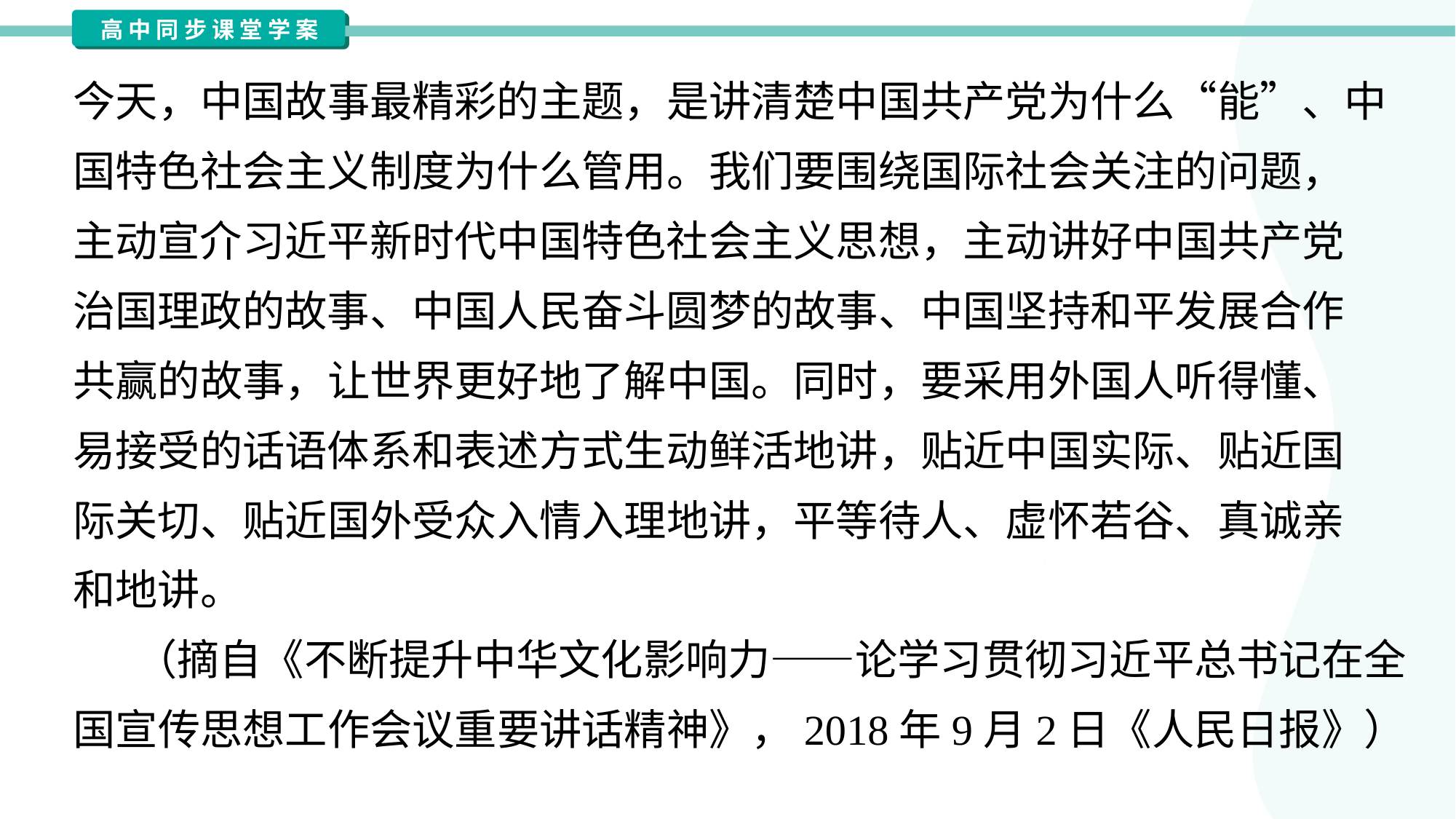

今天，中国故事最精彩的主题，是讲清楚中国共产党为什么“能”、中
国特色社会主义制度为什么管用。我们要围绕国际社会关注的问题，
主动宣介习近平新时代中国特色社会主义思想，主动讲好中国共产党
治国理政的故事、中国人民奋斗圆梦的故事、中国坚持和平发展合作
共赢的故事，让世界更好地了解中国。同时，要采用外国人听得懂、
易接受的话语体系和表述方式生动鲜活地讲，贴近中国实际、贴近国
际关切、贴近国外受众入情入理地讲，平等待人、虚怀若谷、真诚亲
和地讲。
（摘自《不断提升中华文化影响力——论学习贯彻习近平总书记在全
国宣传思想工作会议重要讲话精神》，2018年9月2日《人民日报》）